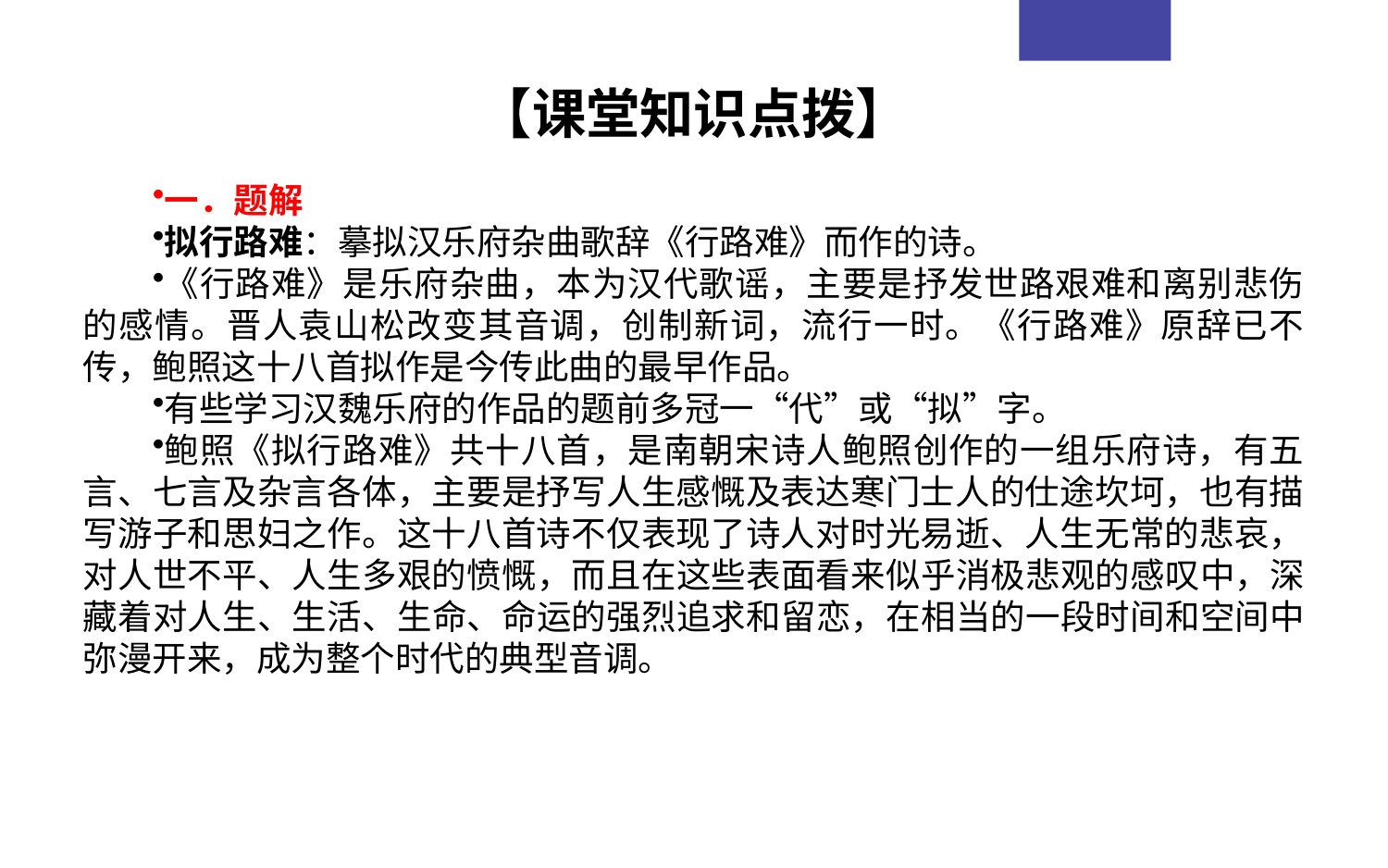

【课堂知识点拨】
一．题解
拟行路难：摹拟汉乐府杂曲歌辞《行路难》而作的诗。
《行路难》是乐府杂曲，本为汉代歌谣，主要是抒发世路艰难和离别悲伤的感情。晋人袁山松改变其音调，创制新词，流行一时。《行路难》原辞已不传，鲍照这十八首拟作是今传此曲的最早作品。
有些学习汉魏乐府的作品的题前多冠一“代”或“拟”字。
鲍照《拟行路难》共十八首，是南朝宋诗人鲍照创作的一组乐府诗，有五言、七言及杂言各体，主要是抒写人生感慨及表达寒门士人的仕途坎坷，也有描写游子和思妇之作。这十八首诗不仅表现了诗人对时光易逝、人生无常的悲哀，对人世不平、人生多艰的愤慨，而且在这些表面看来似乎消极悲观的感叹中，深藏着对人生、生活、生命、命运的强烈追求和留恋，在相当的一段时间和空间中弥漫开来，成为整个时代的典型音调。